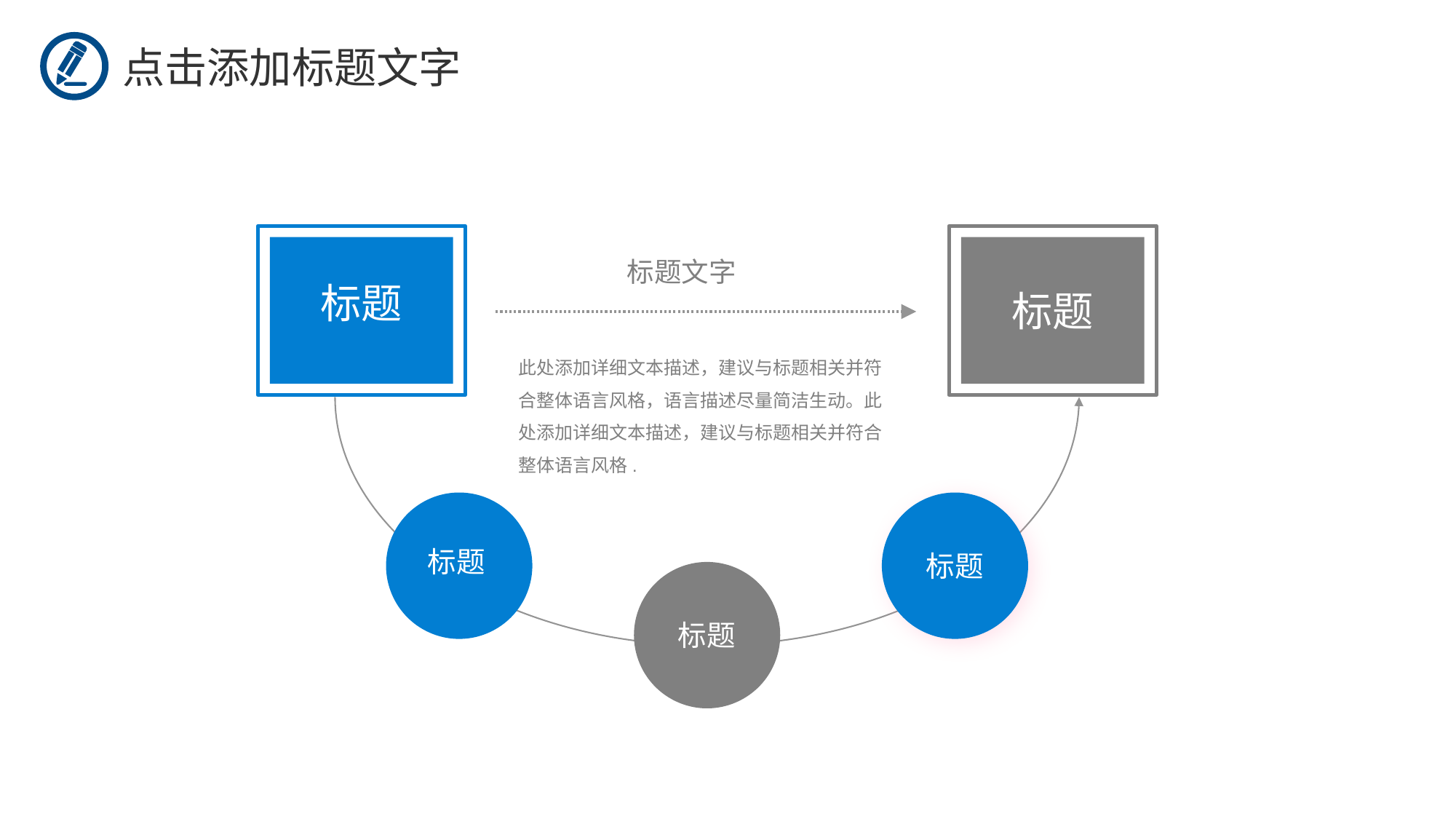

点击添加标题文字

标题文字
标题
标题
此处添加详细文本描述，建议与标题相关并符合整体语言风格，语言描述尽量简洁生动。此处添加详细文本描述，建议与标题相关并符合整体语言风格.

标题
标题

标题